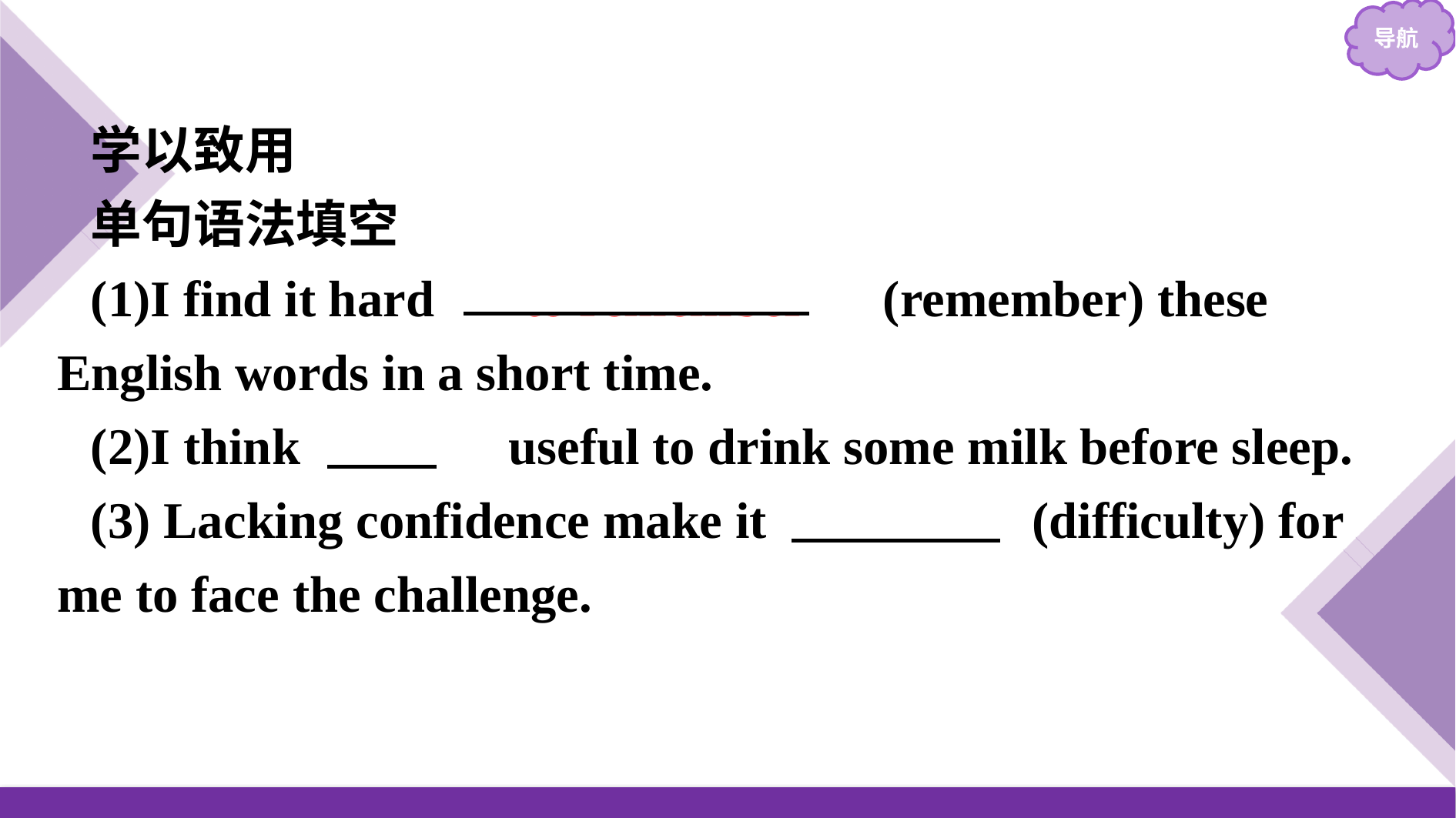

学以致用
单句语法填空
(1)I find it hard 　to remember　(remember) these English words in a short time.
(2)I think 　it　 useful to drink some milk before sleep.
(3) Lacking confidence make it   difficult   (difficulty) for me to face the challenge.